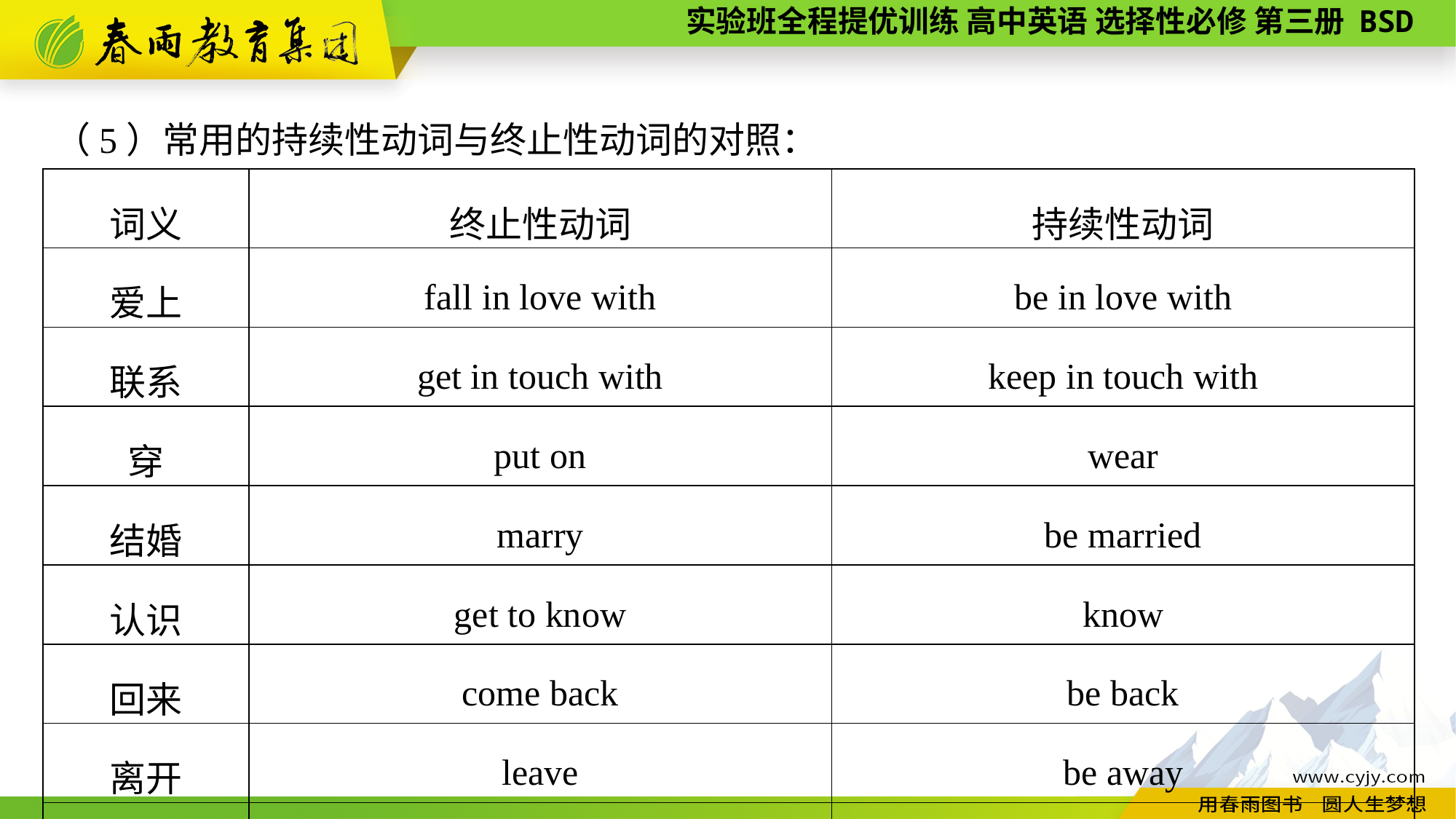

（5）常用的持续性动词与终止性动词的对照：
| 词义 | 终止性动词 | 持续性动词 |
| --- | --- | --- |
| 爱上 | fall in love with | be in love with |
| 联系 | get in touch with | keep in touch with |
| 穿 | put on | wear |
| 结婚 | marry | be married |
| 认识 | get to know | know |
| 回来 | come back | be back |
| 离开 | leave | be away |
| 死 | die | be dead |